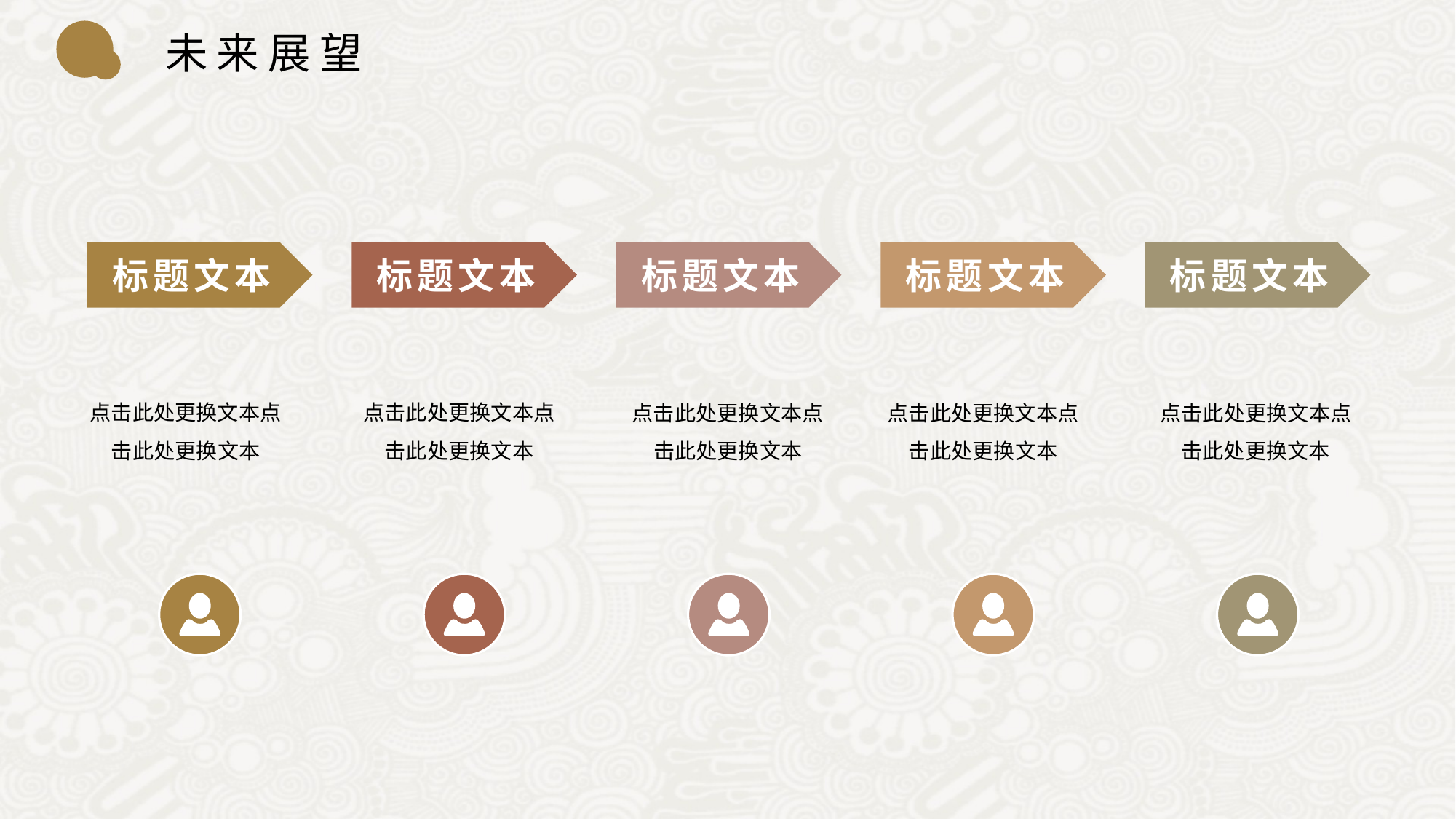

未来展望
标题文本
标题文本
标题文本
标题文本
标题文本

点击此处更换文本点击此处更换文本
点击此处更换文本点击此处更换文本
点击此处更换文本点击此处更换文本
点击此处更换文本点击此处更换文本
点击此处更换文本点击此处更换文本